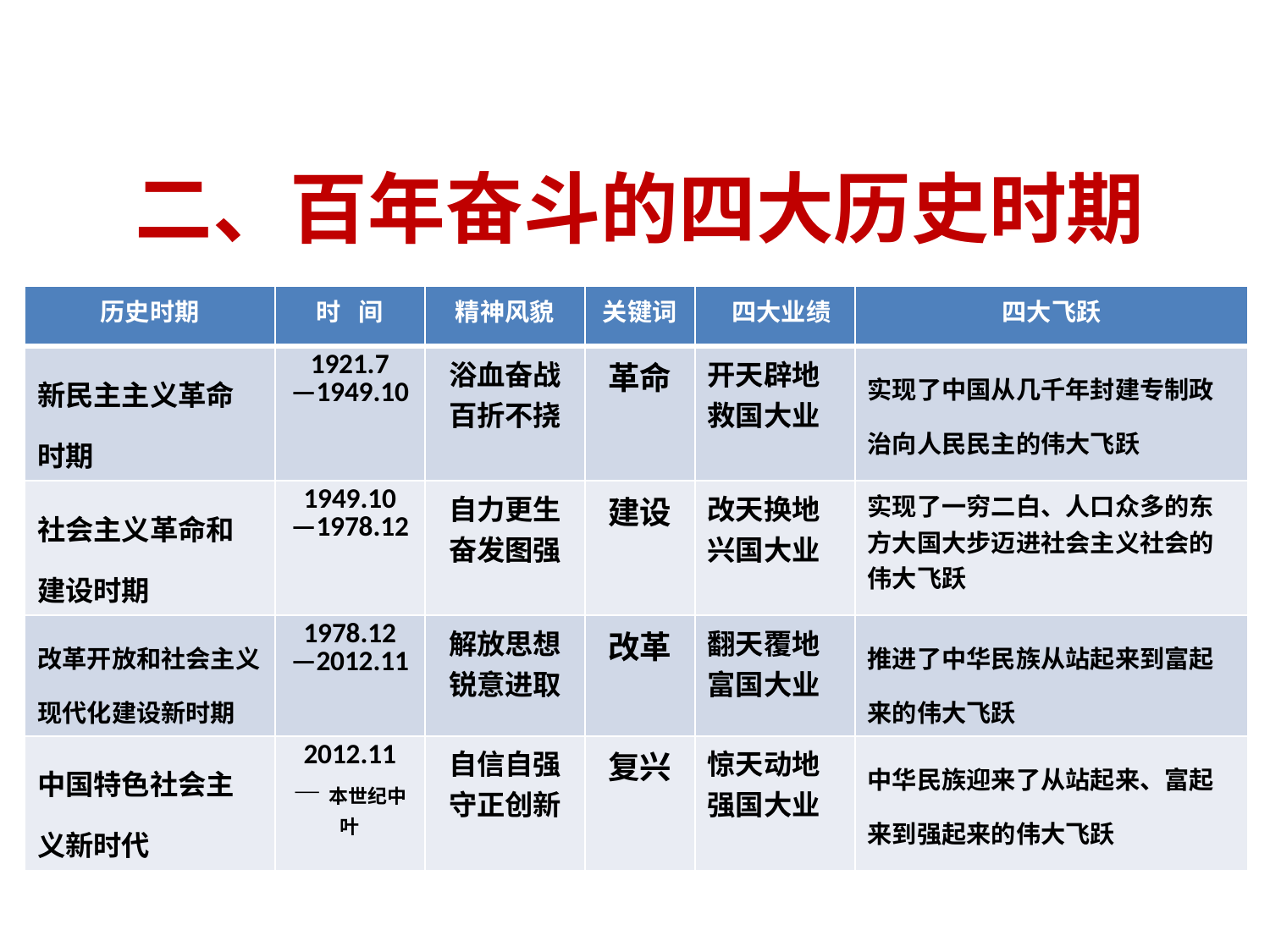

# 二、百年奋斗的四大历史时期
| 历史时期 | 时 间 | 精神风貌 | 关键词 | 四大业绩 | 四大飞跃 |
| --- | --- | --- | --- | --- | --- |
| 新民主主义革命时期 | 1921.7 —1949.10 | 浴血奋战 百折不挠 | 革命 | 开天辟地 救国大业 | 实现了中国从几千年封建专制政治向人民民主的伟大飞跃 |
| 社会主义革命和建设时期 | 1949.10 —1978.12 | 自力更生 奋发图强 | 建设 | 改天换地 兴国大业 | 实现了一穷二白、人口众多的东方大国大步迈进社会主义社会的伟大飞跃 |
| 改革开放和社会主义现代化建设新时期 | 1978.12 —2012.11 | 解放思想 锐意进取 | 改革 | 翻天覆地 富国大业 | 推进了中华民族从站起来到富起来的伟大飞跃 |
| 中国特色社会主义新时代 | 2012.11 —本世纪中叶 | 自信自强 守正创新 | 复兴 | 惊天动地 强国大业 | 中华民族迎来了从站起来、富起来到强起来的伟大飞跃 |